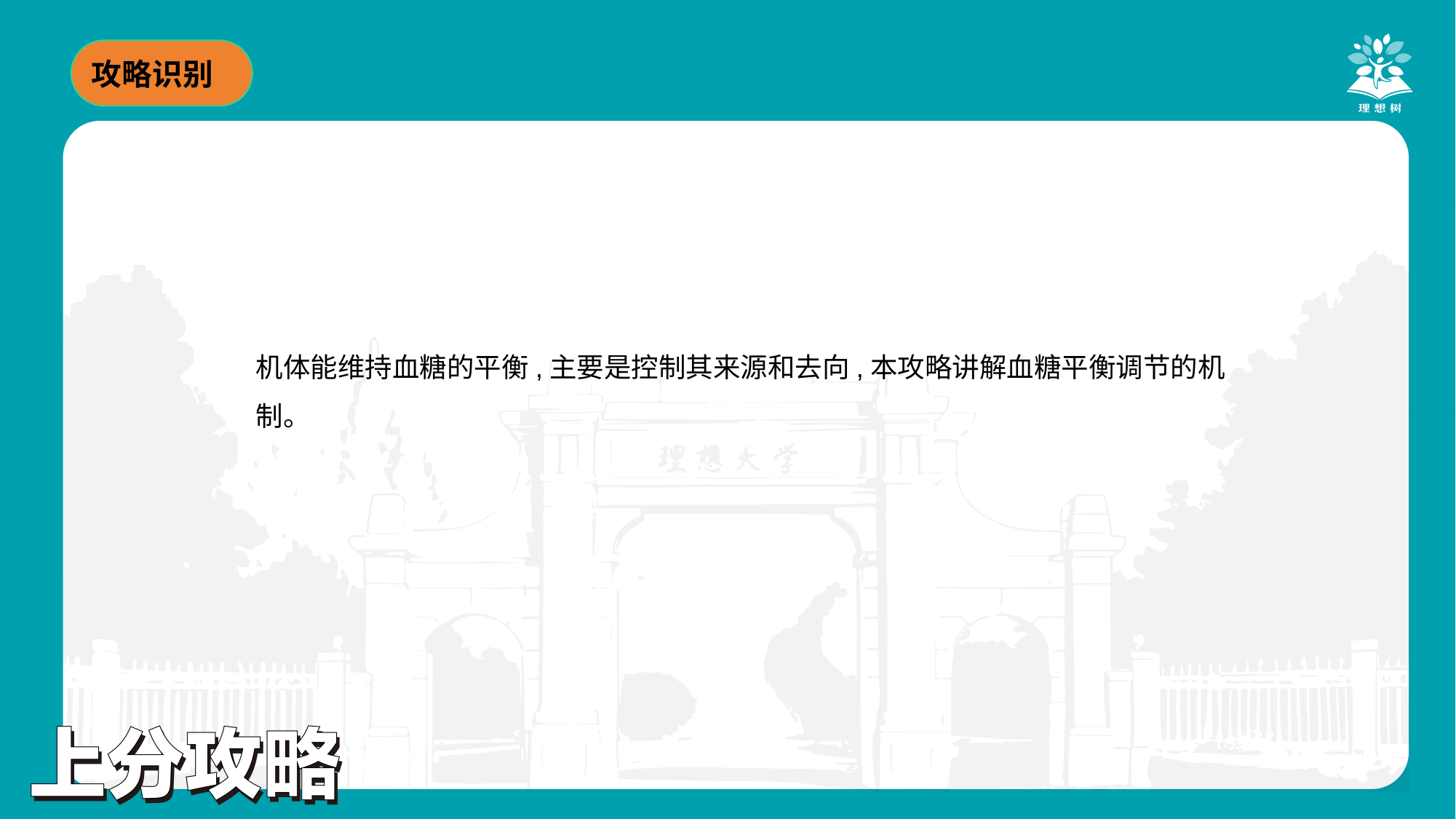

攻略识别
机体能维持血糖的平衡,主要是控制其来源和去向,本攻略讲解血糖平衡调节的机制。